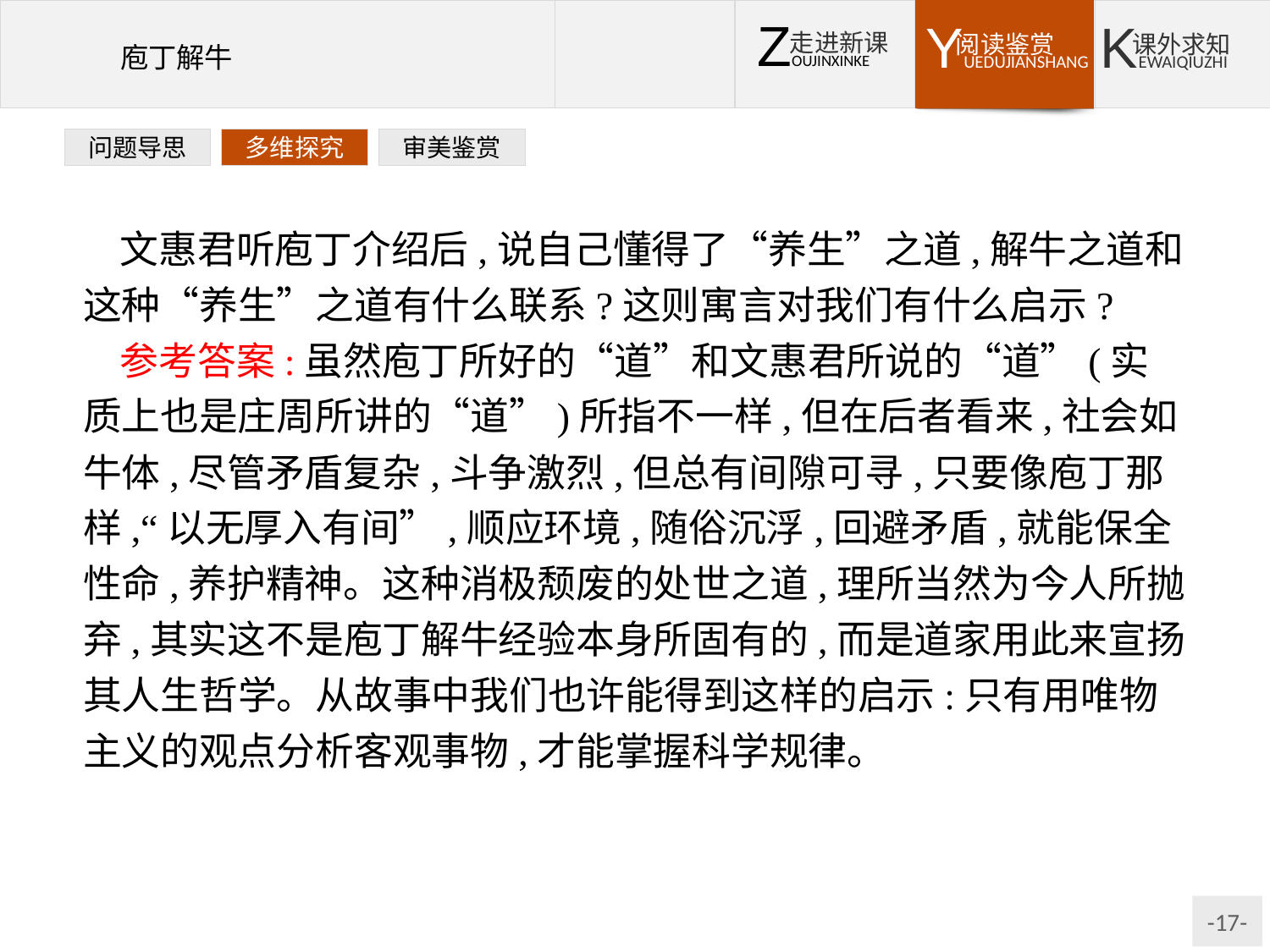

问题导思
多维探究
审美鉴赏
文惠君听庖丁介绍后,说自己懂得了“养生”之道,解牛之道和这种“养生”之道有什么联系?这则寓言对我们有什么启示?
参考答案:虽然庖丁所好的“道”和文惠君所说的“道”(实质上也是庄周所讲的“道”)所指不一样,但在后者看来,社会如牛体,尽管矛盾复杂,斗争激烈,但总有间隙可寻,只要像庖丁那样,“以无厚入有间”,顺应环境,随俗沉浮,回避矛盾,就能保全性命,养护精神。这种消极颓废的处世之道,理所当然为今人所抛弃,其实这不是庖丁解牛经验本身所固有的,而是道家用此来宣扬其人生哲学。从故事中我们也许能得到这样的启示:只有用唯物主义的观点分析客观事物,才能掌握科学规律。